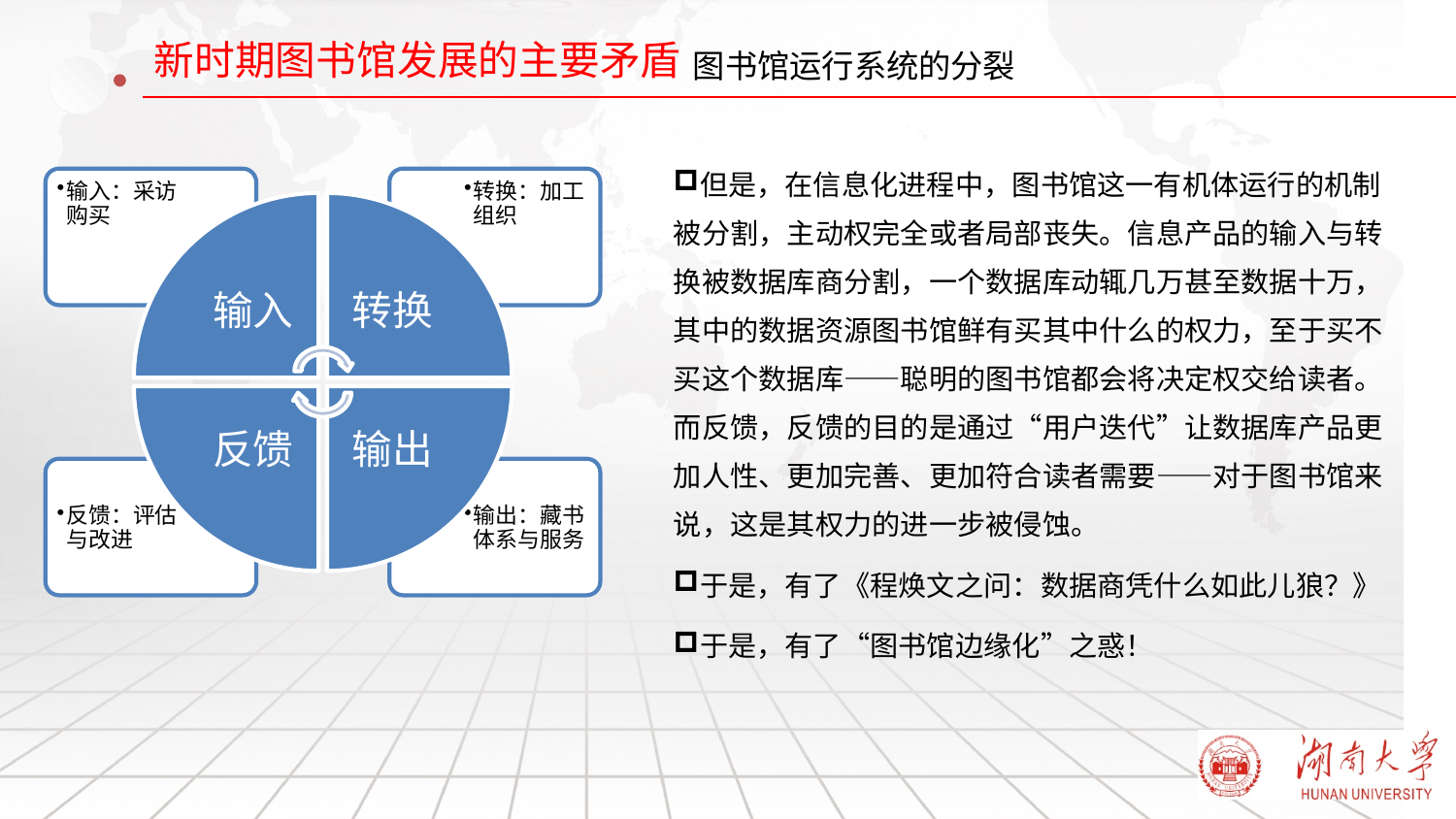

# 图书馆运行系统的分裂
但是，在信息化进程中，图书馆这一有机体运行的机制被分割，主动权完全或者局部丧失。信息产品的输入与转换被数据库商分割，一个数据库动辄几万甚至数据十万，其中的数据资源图书馆鲜有买其中什么的权力，至于买不买这个数据库——聪明的图书馆都会将决定权交给读者。而反馈，反馈的目的是通过“用户迭代”让数据库产品更加人性、更加完善、更加符合读者需要——对于图书馆来说，这是其权力的进一步被侵蚀。
于是，有了《程焕文之问：数据商凭什么如此儿狼？》
于是，有了“图书馆边缘化”之惑！
输入：采访购买
转换：加工组织
输入
转换

输出
反馈
反馈：评估与改进
输出：藏书体系与服务